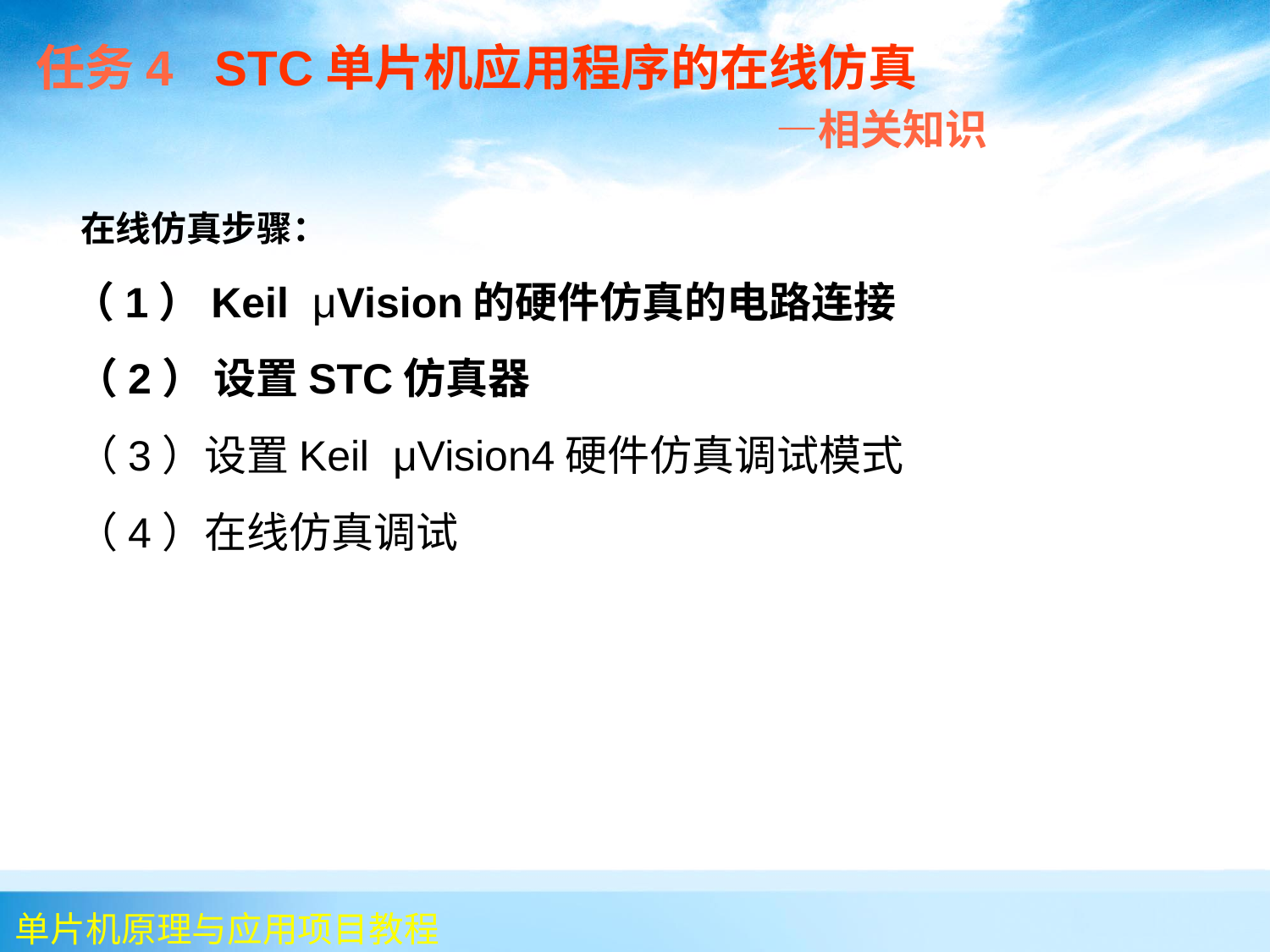

任务4   STC单片机应用程序的在线仿真
                                                                  —相关知识
  在线仿真步骤：
 （1）Keil  μVision的硬件仿真的电路连接
 （2） 设置STC仿真器
 （3）设置Keil  μVision4硬件仿真调试模式
 （4）在线仿真调试